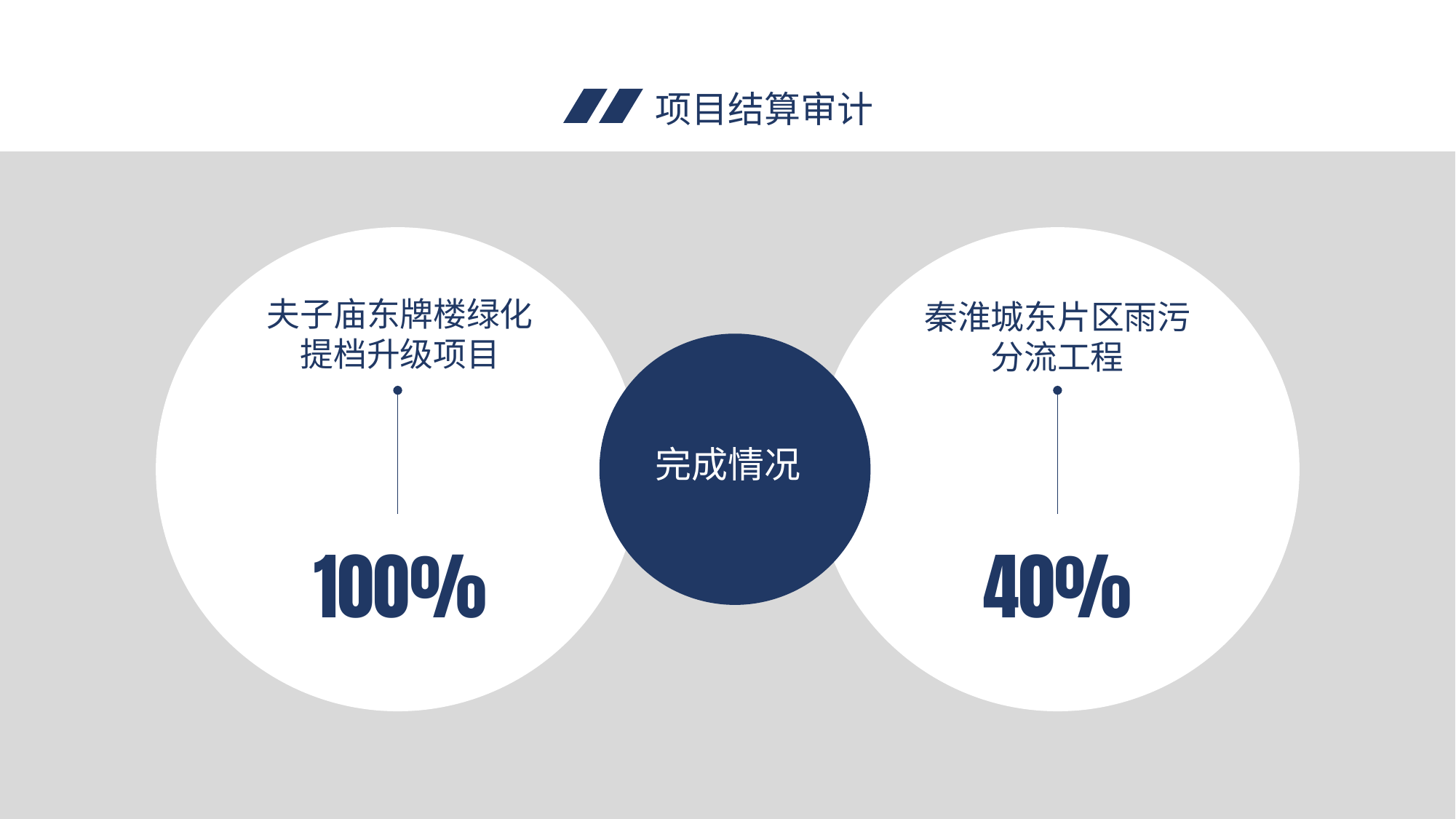

项目结算审计

夫子庙东牌楼绿化提档升级项目
秦淮城东片区雨污分流工程

完成情况
100%
40%